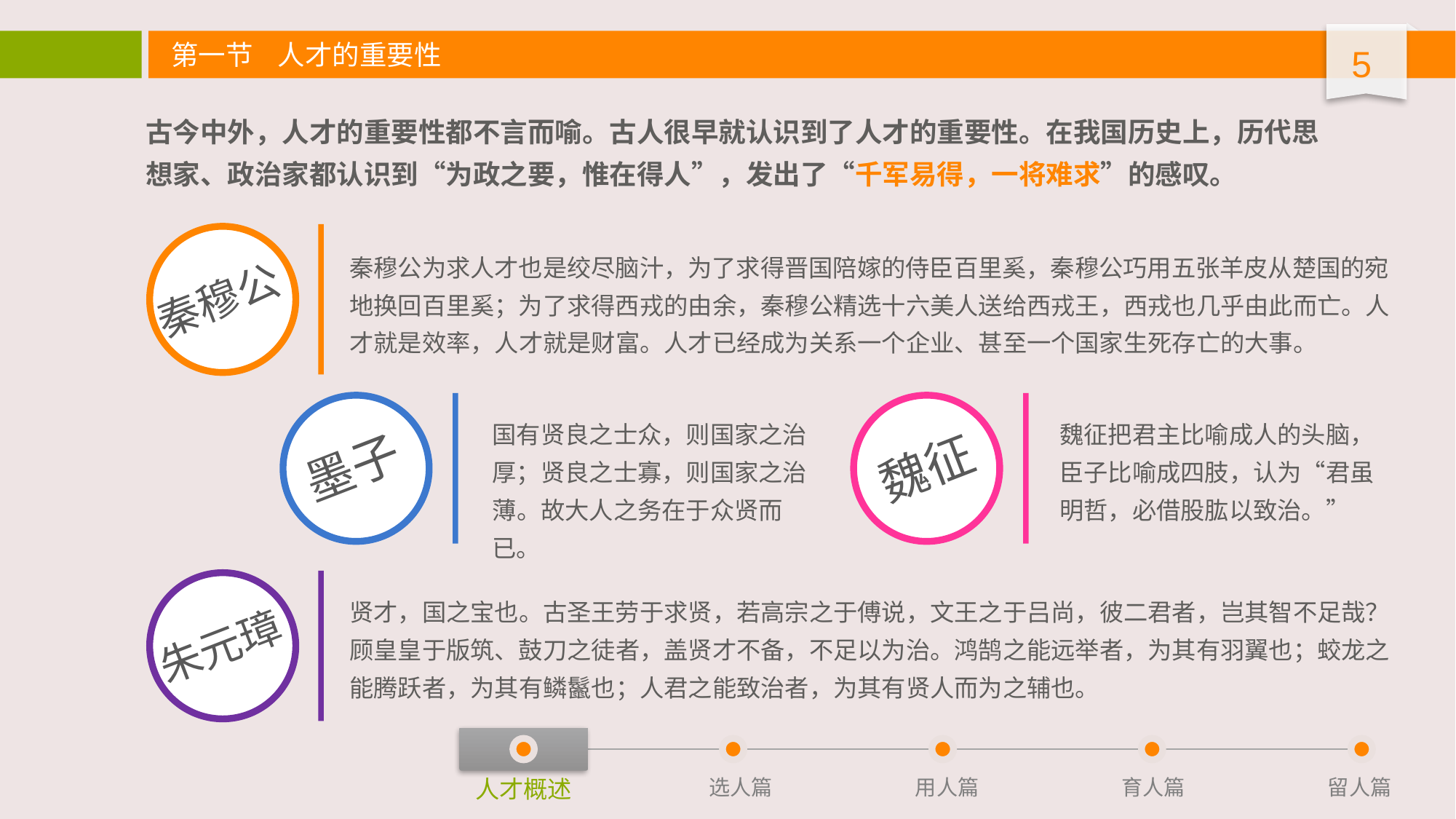

第一节    人才的重要性
古今中外，人才的重要性都不言而喻。古人很早就认识到了人才的重要性。在我国历史上，历代思想家、政治家都认识到“为政之要，惟在得人”，发出了“千军易得，一将难求”的感叹。

秦穆公
秦穆公为求人才也是绞尽脑汁，为了求得晋国陪嫁的侍臣百里奚，秦穆公巧用五张羊皮从楚国的宛地换回百里奚；为了求得西戎的由余，秦穆公精选十六美人送给西戎王，西戎也几乎由此而亡。人才就是效率，人才就是财富。人才已经成为关系一个企业、甚至一个国家生死存亡的大事。

墨子

魏征
国有贤良之士众，则国家之治厚；贤良之士寡，则国家之治薄。故大人之务在于众贤而已。
魏征把君主比喻成人的头脑，臣子比喻成四肢，认为“君虽明哲，必借股肱以致治。”

朱元璋
贤才，国之宝也。古圣王劳于求贤，若高宗之于傅说，文王之于吕尚，彼二君者，岂其智不足哉？顾皇皇于版筑、鼓刀之徒者，盖贤才不备，不足以为治。鸿鹄之能远举者，为其有羽翼也；蛟龙之能腾跃者，为其有鳞鬣也；人君之能致治者，为其有贤人而为之辅也。